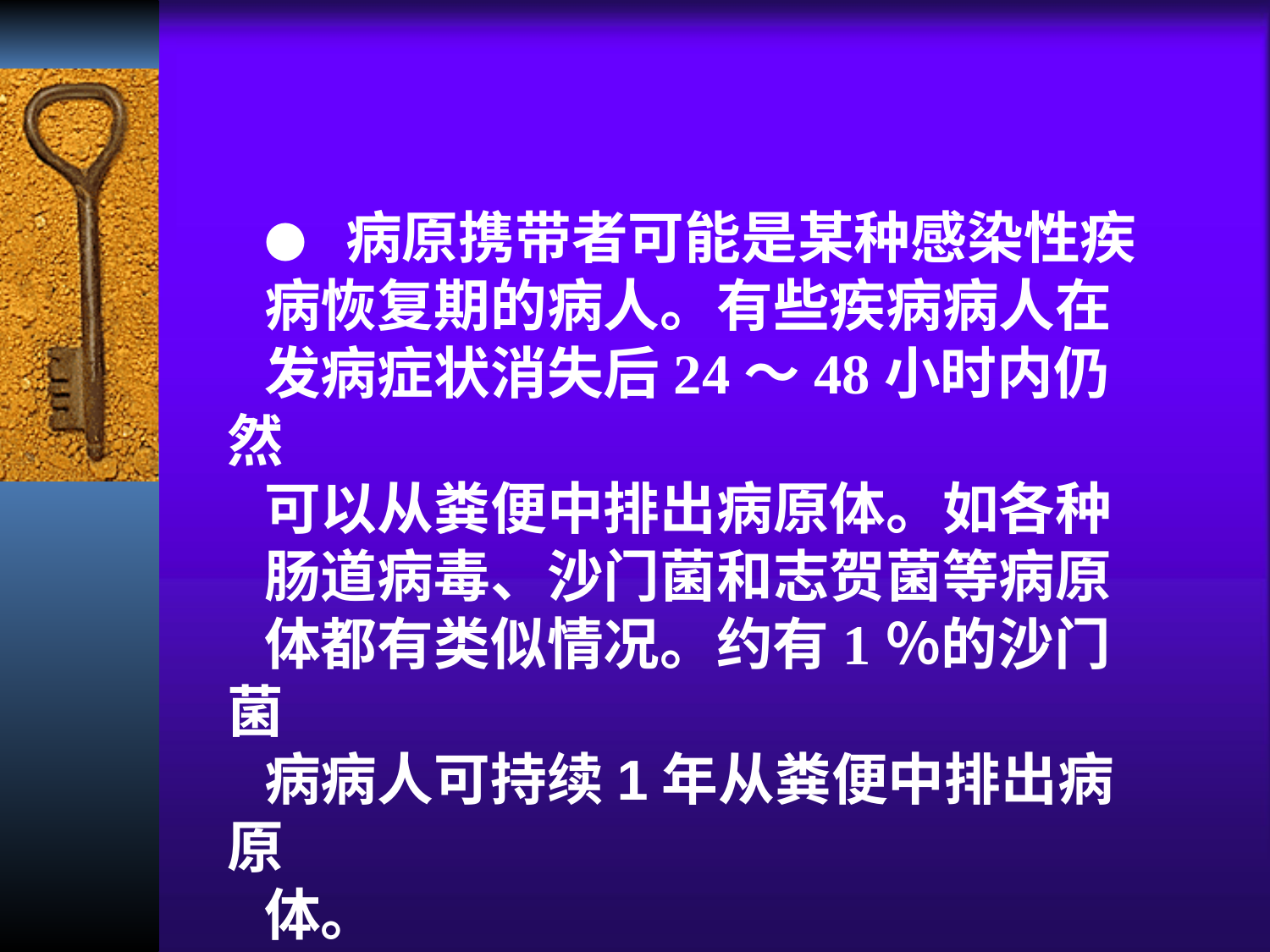

●   病原携带者可能是某种感染性疾
病恢复期的病人。有些疾病病人在
发病症状消失后24～48小时内仍然
可以从粪便中排出病原体。如各种
肠道病毒、沙门菌和志贺菌等病原
体都有类似情况。约有1％的沙门菌
病病人可持续1年从粪便中排出病原
体。